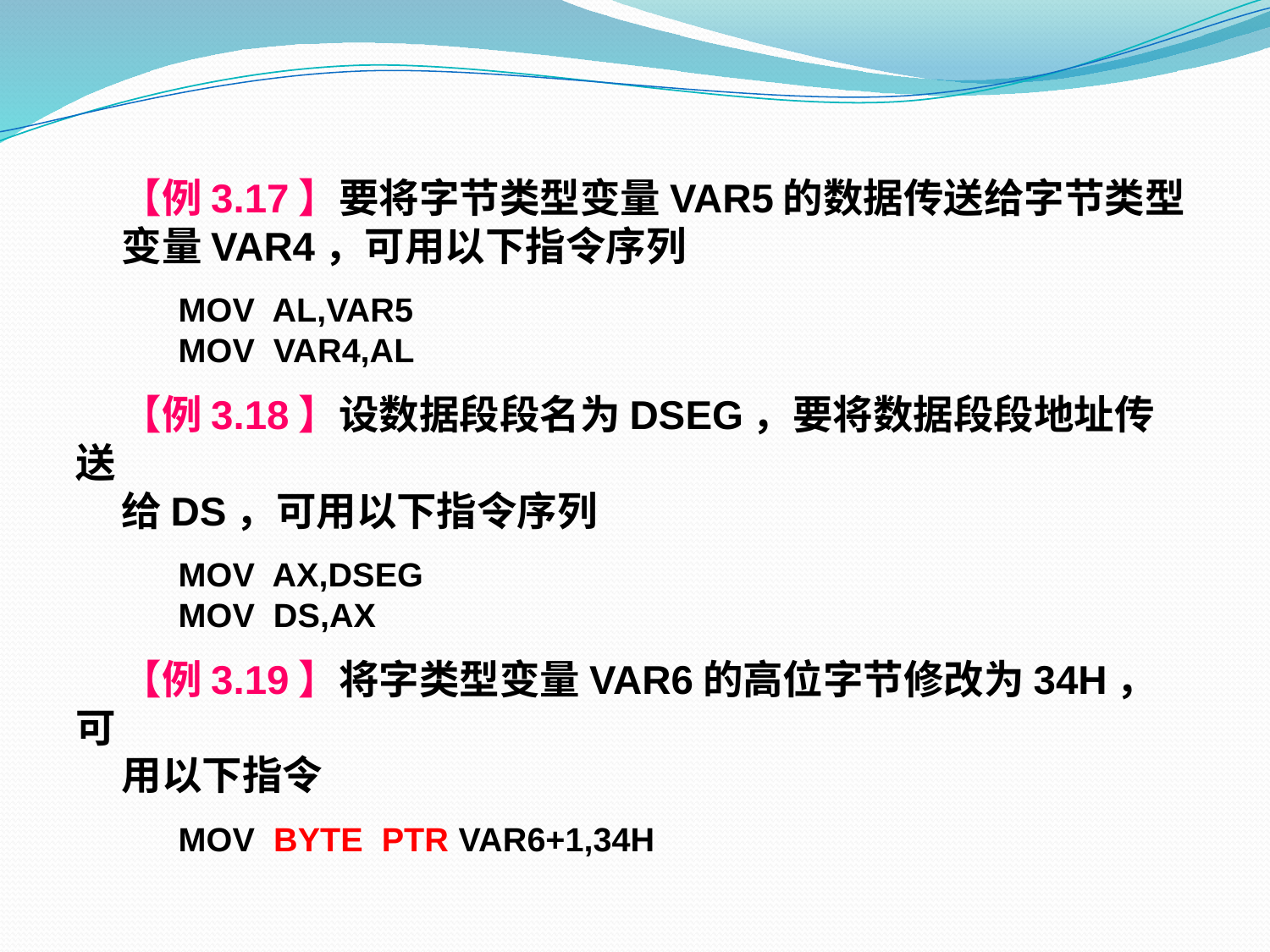

【例3.17】要将字节类型变量VAR5的数据传送给字节类型
    变量VAR4，可用以下指令序列

           MOV  AL,VAR5
           MOV  VAR4,AL

    【例3.18】设数据段段名为DSEG，要将数据段段地址传送
    给DS，可用以下指令序列

           MOV  AX,DSEG
           MOV  DS,AX

    【例3.19】将字类型变量VAR6的高位字节修改为34H，可
    用以下指令

           MOV  BYTE  PTR VAR6+1,34H